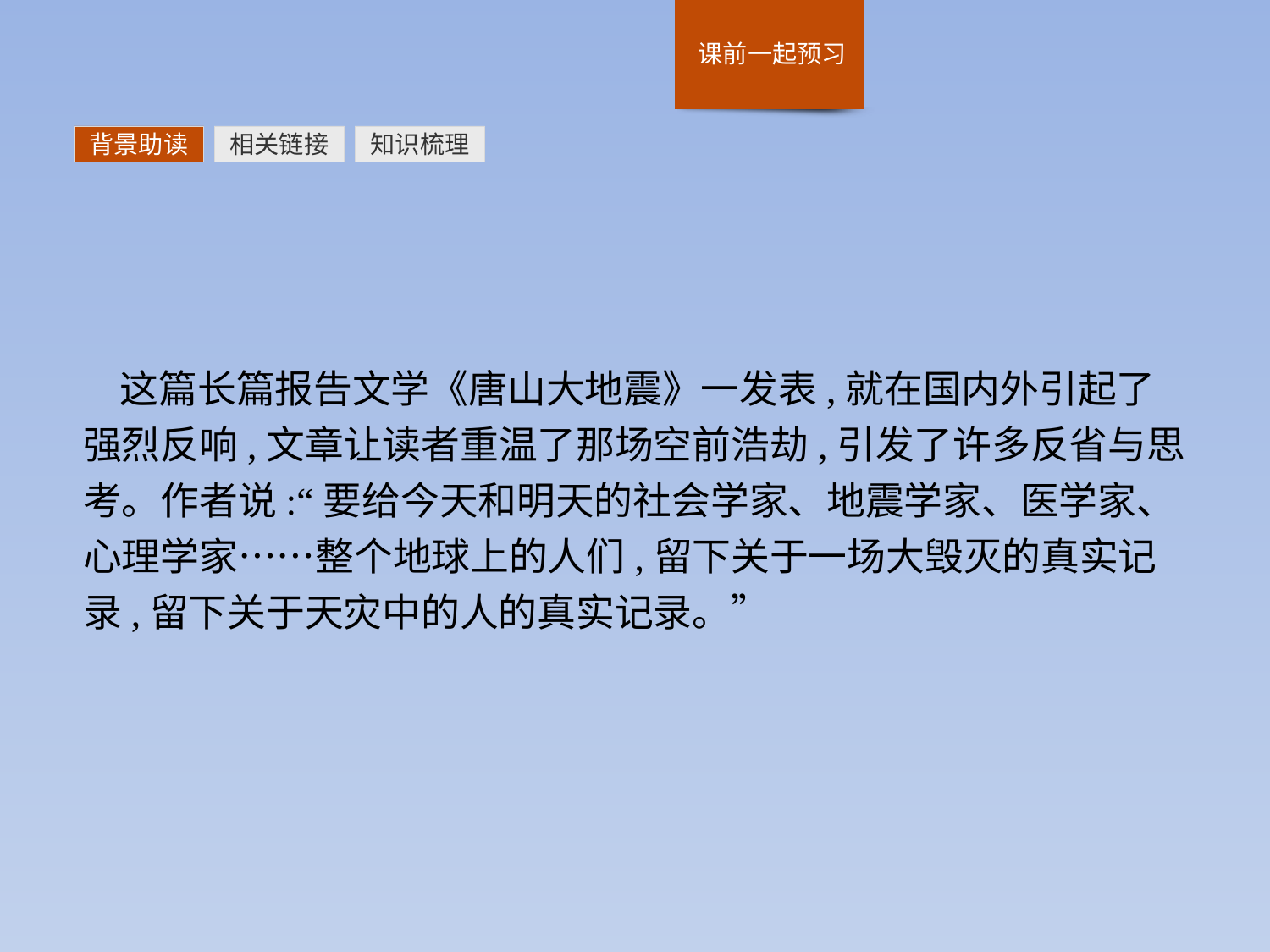

背景助读
相关链接
知识梳理
这篇长篇报告文学《唐山大地震》一发表,就在国内外引起了强烈反响,文章让读者重温了那场空前浩劫,引发了许多反省与思考。作者说:“要给今天和明天的社会学家、地震学家、医学家、心理学家……整个地球上的人们,留下关于一场大毁灭的真实记录,留下关于天灾中的人的真实记录。”